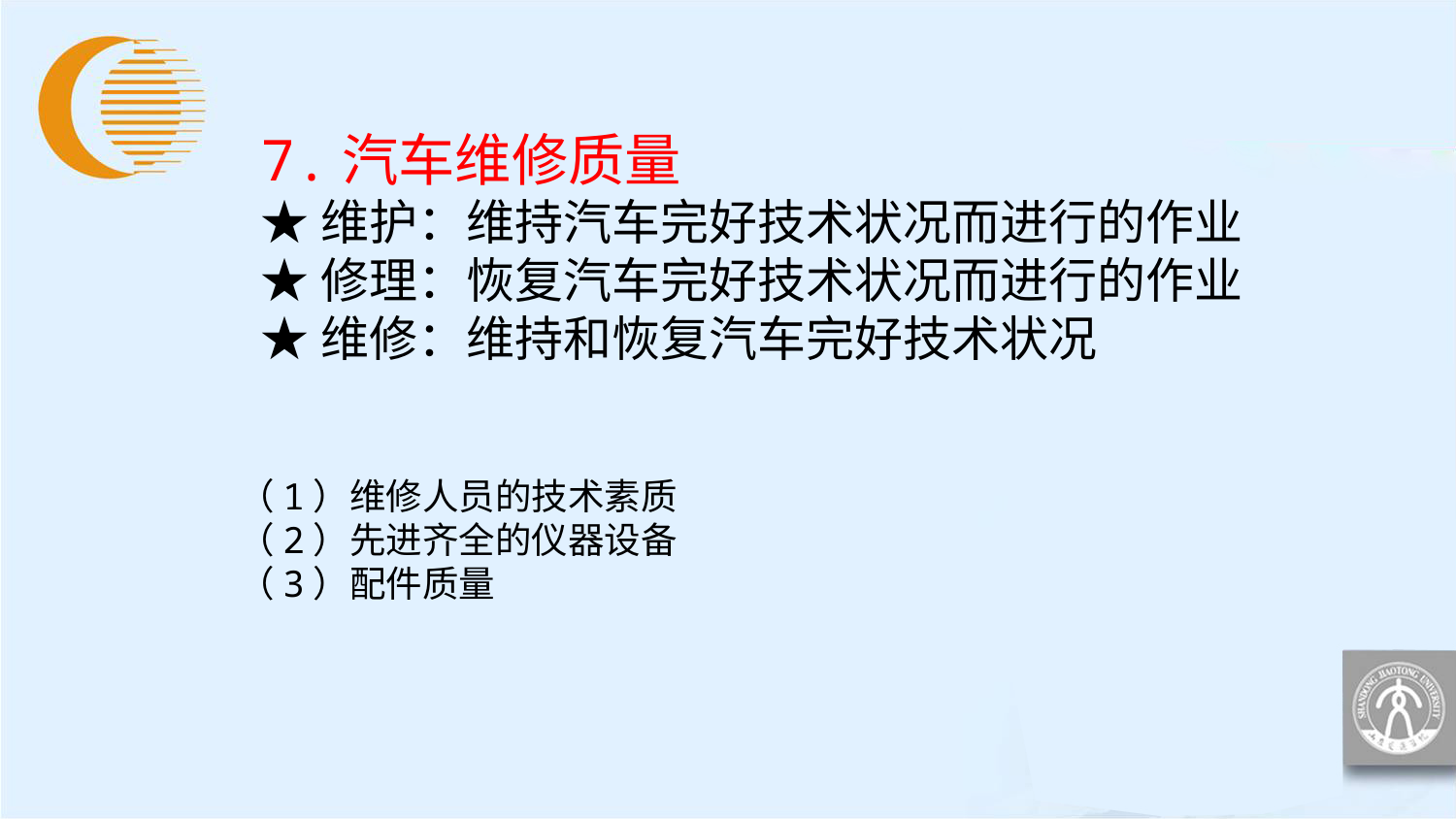

7.汽车维修质量
★维护：维持汽车完好技术状况而进行的作业
★修理：恢复汽车完好技术状况而进行的作业
★维修：维持和恢复汽车完好技术状况
（1）维修人员的技术素质
（2）先进齐全的仪器设备
（3）配件质量